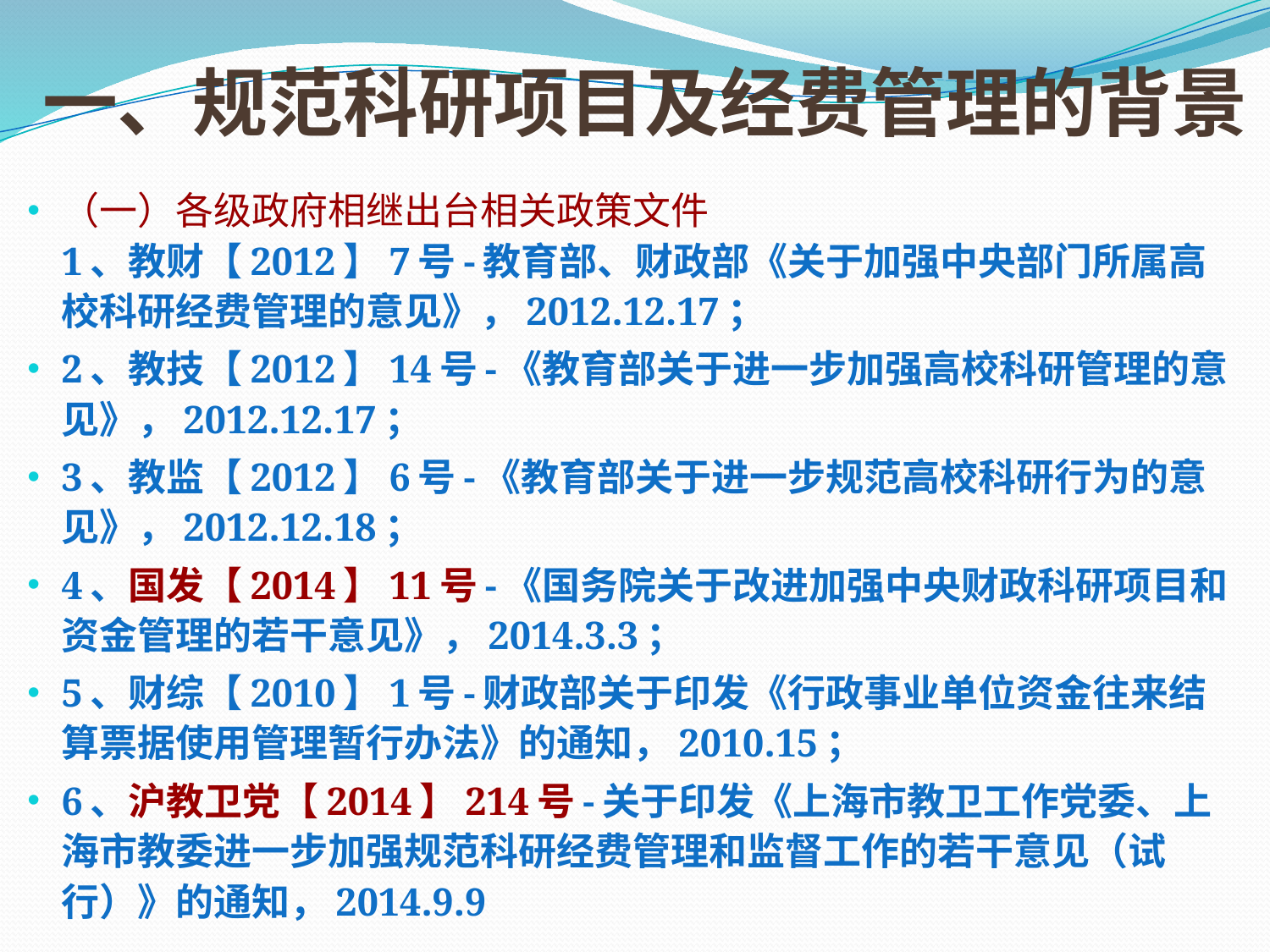

# 一、规范科研项目及经费管理的背景
（一）各级政府相继出台相关政策文件
1、教财【2012】7号-教育部、财政部《关于加强中央部门所属高校科研经费管理的意见》，2012.12.17；
2、教技【2012】14号-《教育部关于进一步加强高校科研管理的意见》，2012.12.17；
3、教监【2012】6号-《教育部关于进一步规范高校科研行为的意见》，2012.12.18；
4、国发【2014】11号-《国务院关于改进加强中央财政科研项目和资金管理的若干意见》，2014.3.3；
5、财综【2010】1号-财政部关于印发《行政事业单位资金往来结算票据使用管理暂行办法》的通知，2010.15；
6、沪教卫党【2014】214号-关于印发《上海市教卫工作党委、上海市教委进一步加强规范科研经费管理和监督工作的若干意见（试行）》的通知，2014.9.9